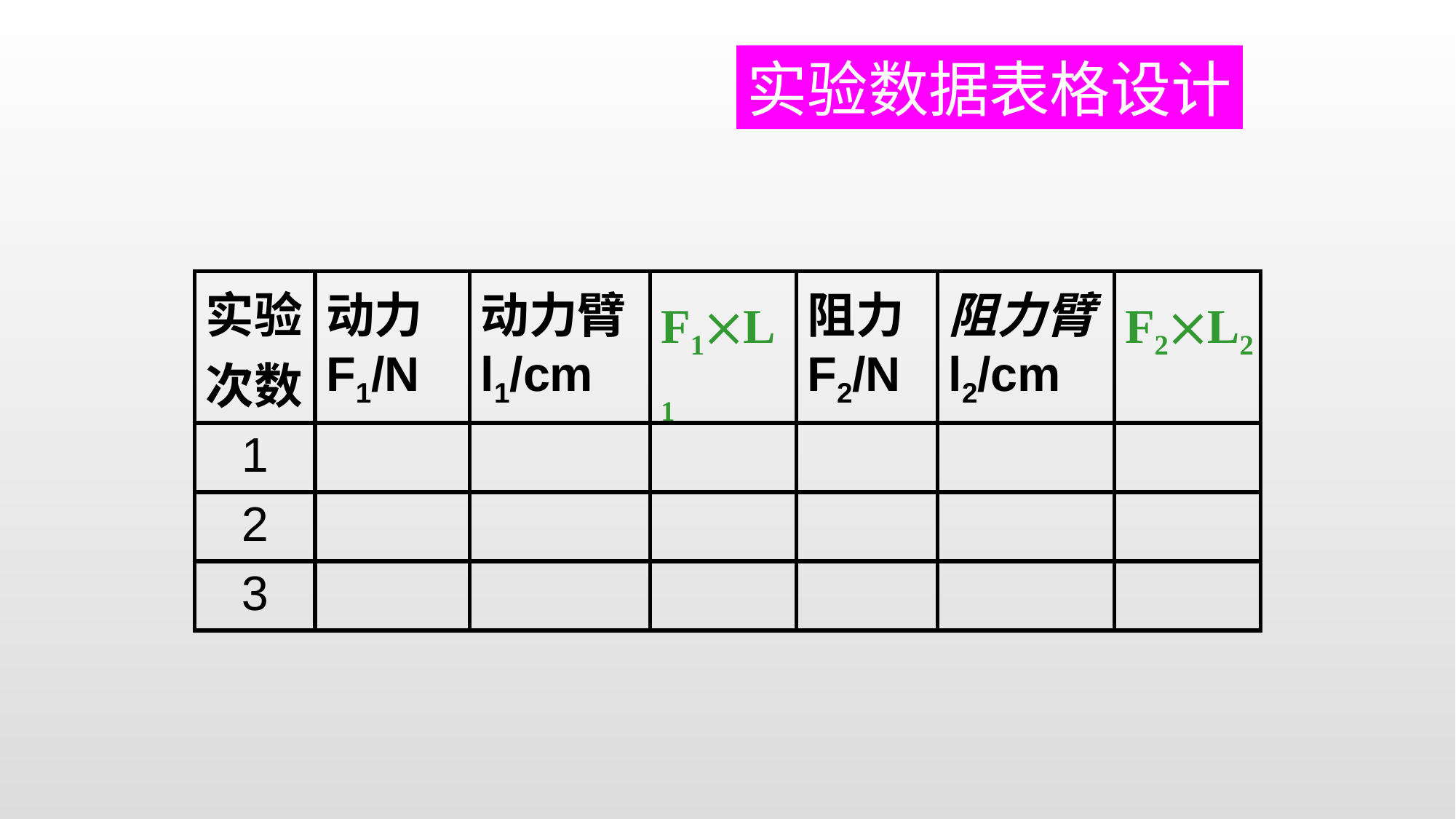

实验数据表格设计
| 实验次数 | 动力F1/N | 动力臂l1/cm |  | 阻力F2/N | 阻力臂l2/cm |  |
| --- | --- | --- | --- | --- | --- | --- |
| 1 |  |  |  |  |  |  |
| 2 |  |  |  |  |  |  |
| 3 |  |  |  |  |  |  |
F1×L1
F2×L2